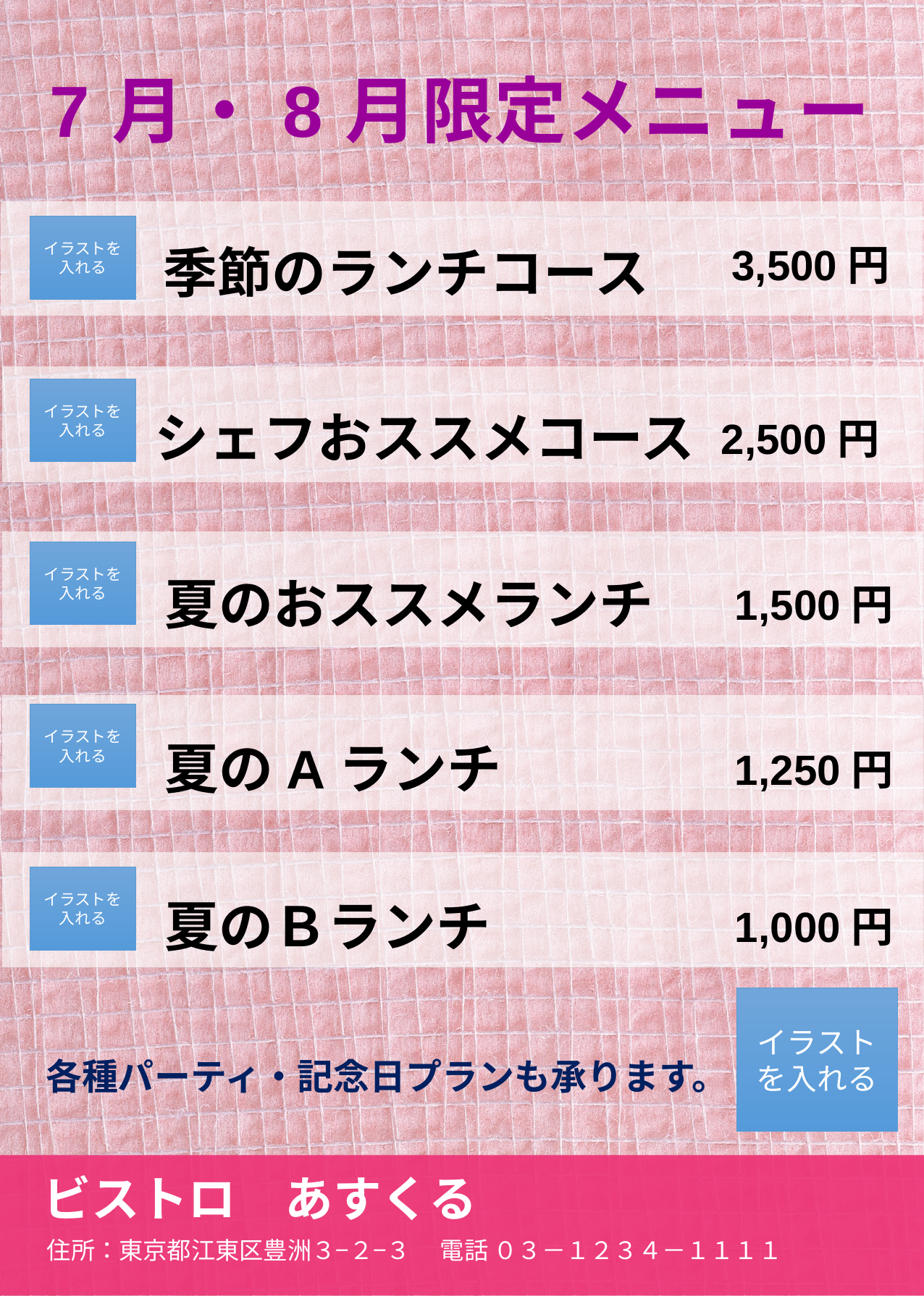

7月・8月限定メニュー
季節のランチコース
3,500円
イラストを入れる
シェフおススメコース
2,500円
イラストを入れる
夏のおススメランチ
1,500円
イラストを入れる
夏のAランチ
1,250円
イラストを入れる
夏のＢランチ
1,000円
イラストを入れる
イラストを入れる
各種パーティ・記念日プランも承ります。
ビストロ　あすくる
住所：東京都江東区豊洲３−２−３ 　電話 ０３－１２３４－１１１１